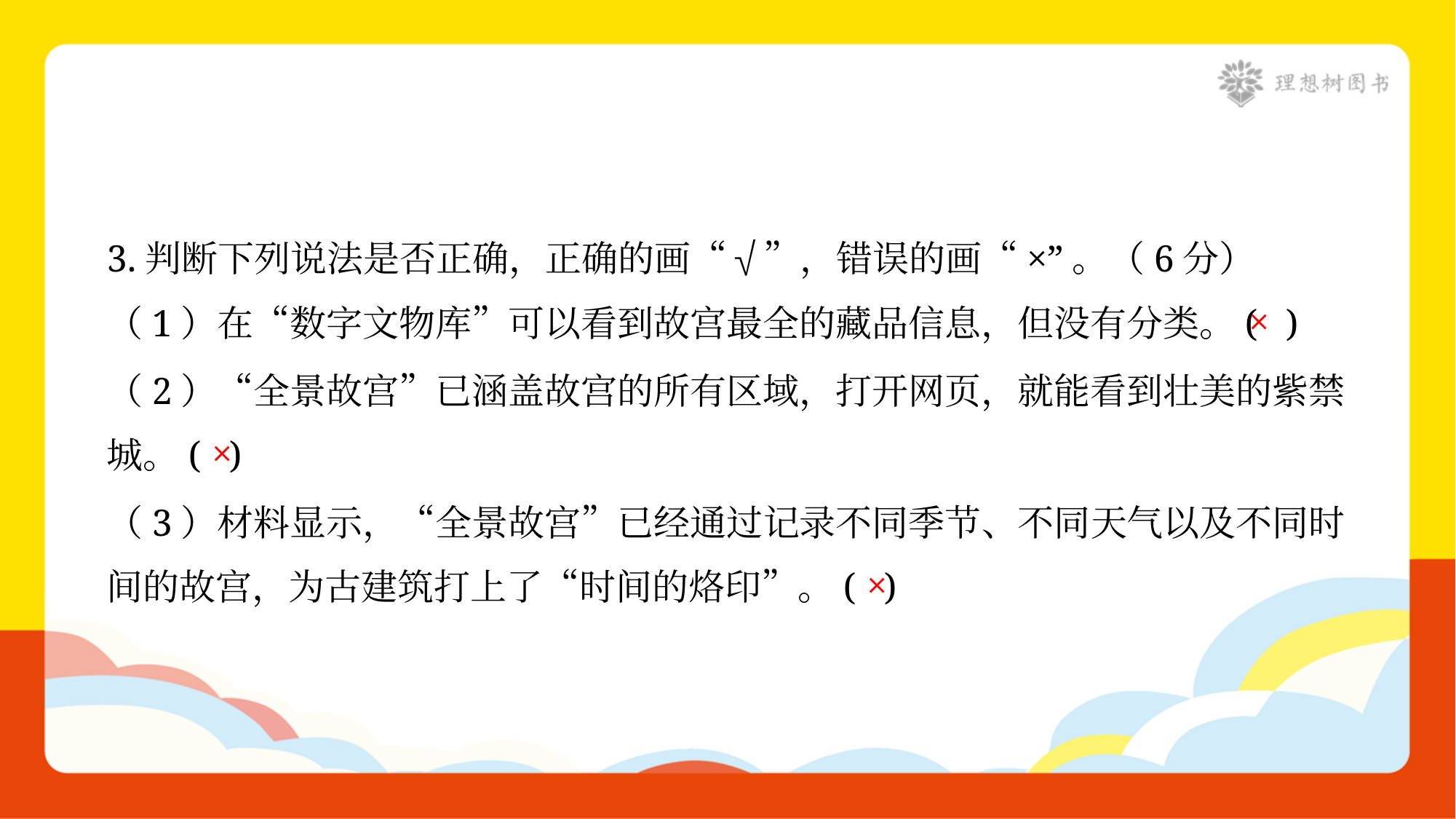

3.判断下列说法是否正确，正确的画“√”，错误的画“×”。（6分）
×
（1）在“数字文物库”可以看到故宫最全的藏品信息，但没有分类。(   )
（2）“全景故宫”已涵盖故宫的所有区域，打开网页，就能看到壮美的紫禁
城。(   )
×
（3）材料显示，“全景故宫”已经通过记录不同季节、不同天气以及不同时
间的故宫，为古建筑打上了“时间的烙印”。(   )
×